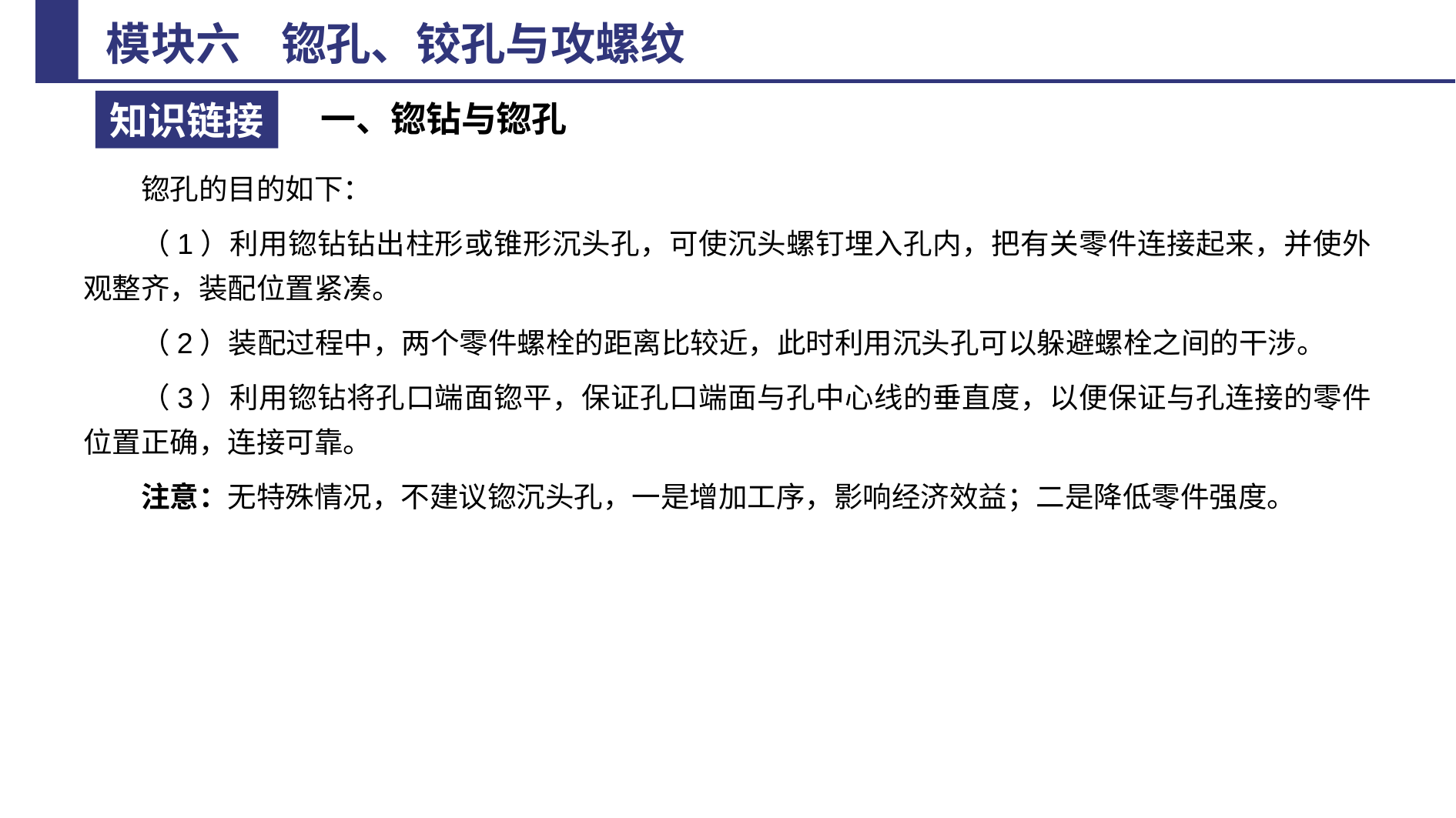

一、锪钻与锪孔
锪孔的目的如下：
（1）利用锪钻钻出柱形或锥形沉头孔，可使沉头螺钉埋入孔内，把有关零件连接起来，并使外观整齐，装配位置紧凑。
（2）装配过程中，两个零件螺栓的距离比较近，此时利用沉头孔可以躲避螺栓之间的干涉。
（3）利用锪钻将孔口端面锪平，保证孔口端面与孔中心线的垂直度，以便保证与孔连接的零件位置正确，连接可靠。
注意：无特殊情况，不建议锪沉头孔，一是增加工序，影响经济效益；二是降低零件强度。